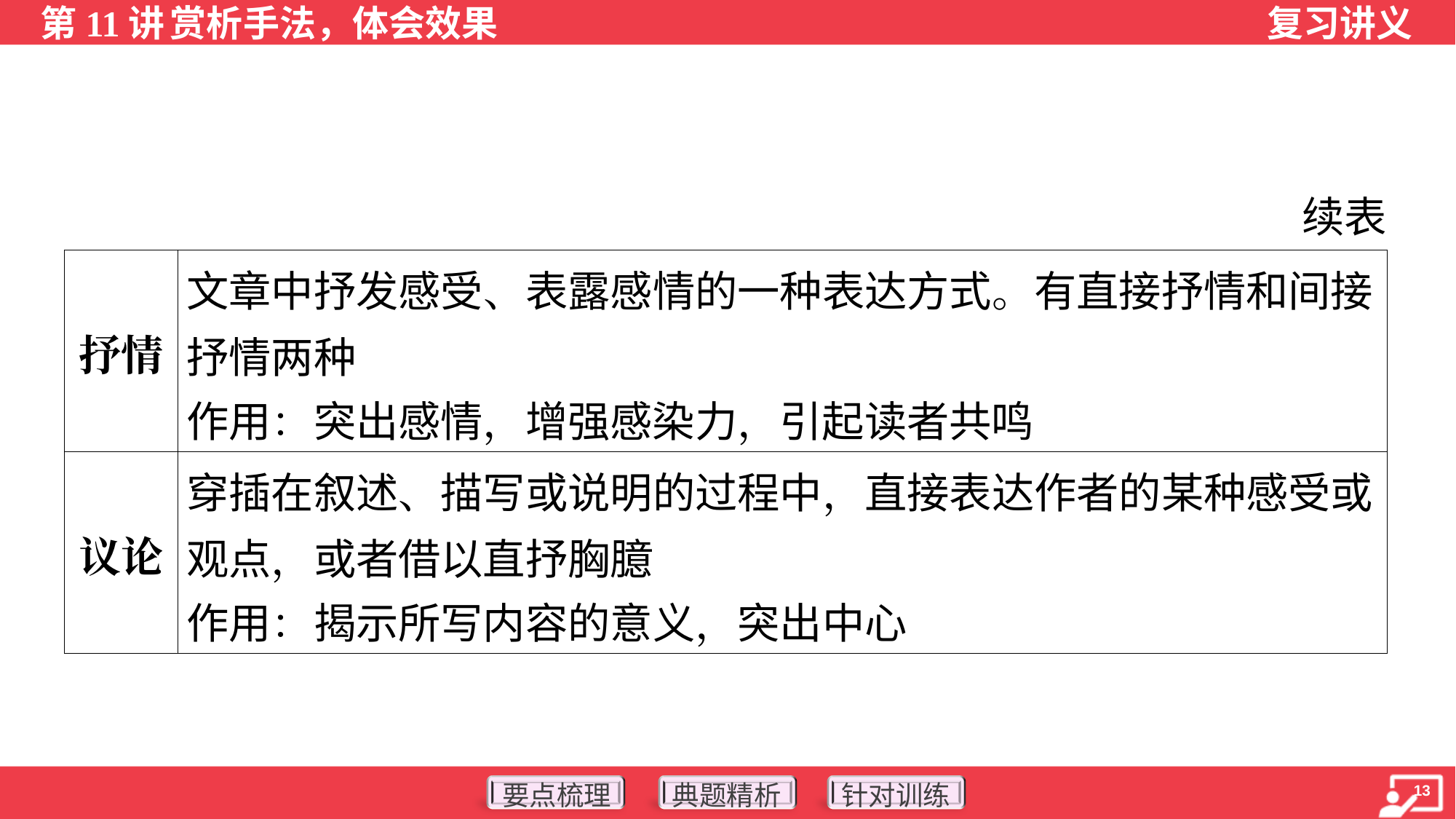

续表
| 抒情 | 文章中抒发感受、表露感情的一种表达方式。有直接抒情和间接 抒情两种 作用：突出感情，增强感染力，引起读者共鸣 |
| --- | --- |
| 议论 | 穿插在叙述、描写或说明的过程中，直接表达作者的某种感受或 观点，或者借以直抒胸臆 作用：揭示所写内容的意义，突出中心 |